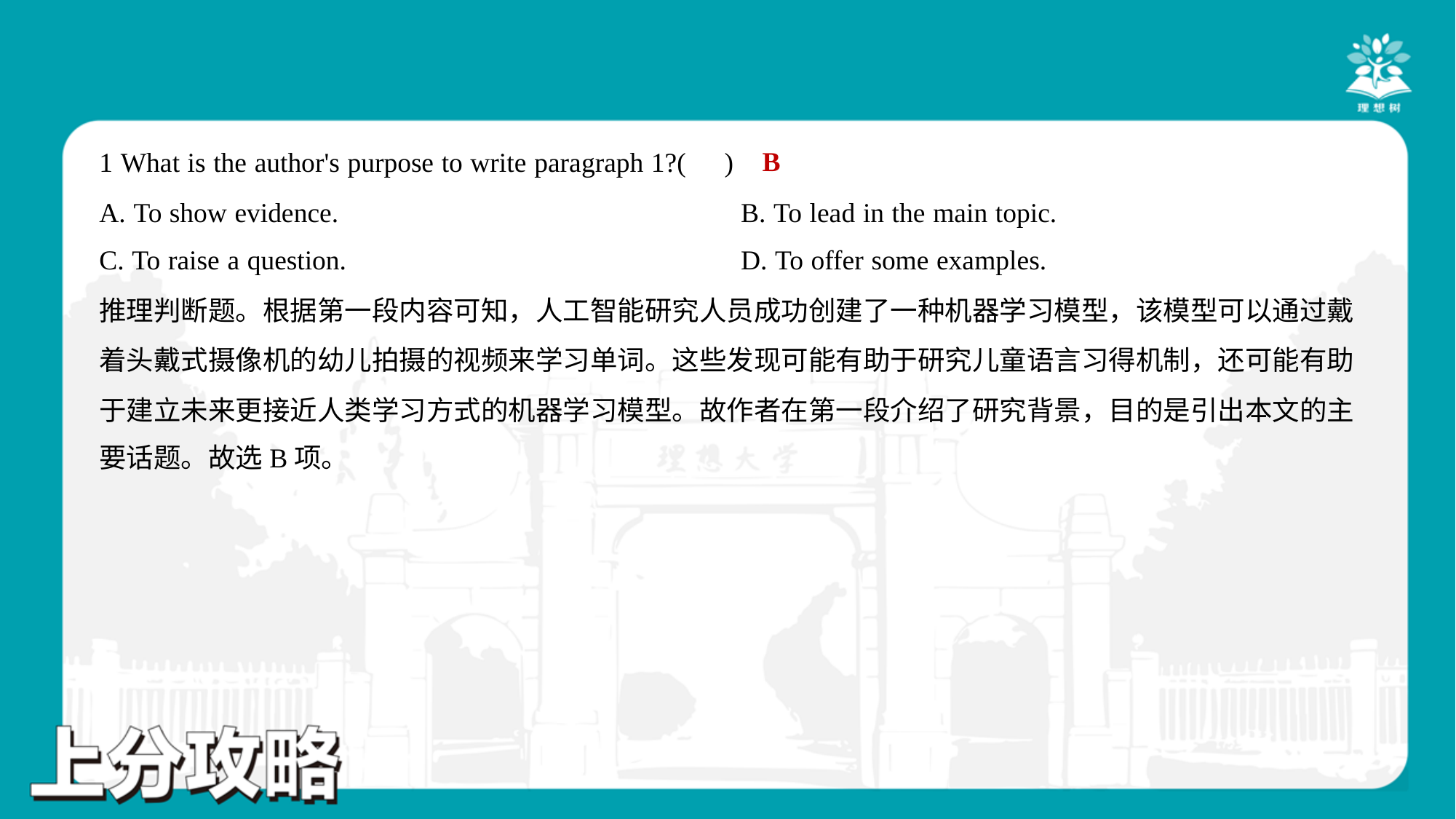

B
1 What is the author's purpose to write paragraph 1?(     )
A. To show evidence.	B. To lead in the main topic.
C. To raise a question.	D. To offer some examples.
推理判断题。根据第一段内容可知，人工智能研究人员成功创建了一种机器学习模型，该模型可以通过戴
着头戴式摄像机的幼儿拍摄的视频来学习单词。这些发现可能有助于研究儿童语言习得机制，还可能有助
于建立未来更接近人类学习方式的机器学习模型。故作者在第一段介绍了研究背景，目的是引出本文的主
要话题。故选B项。